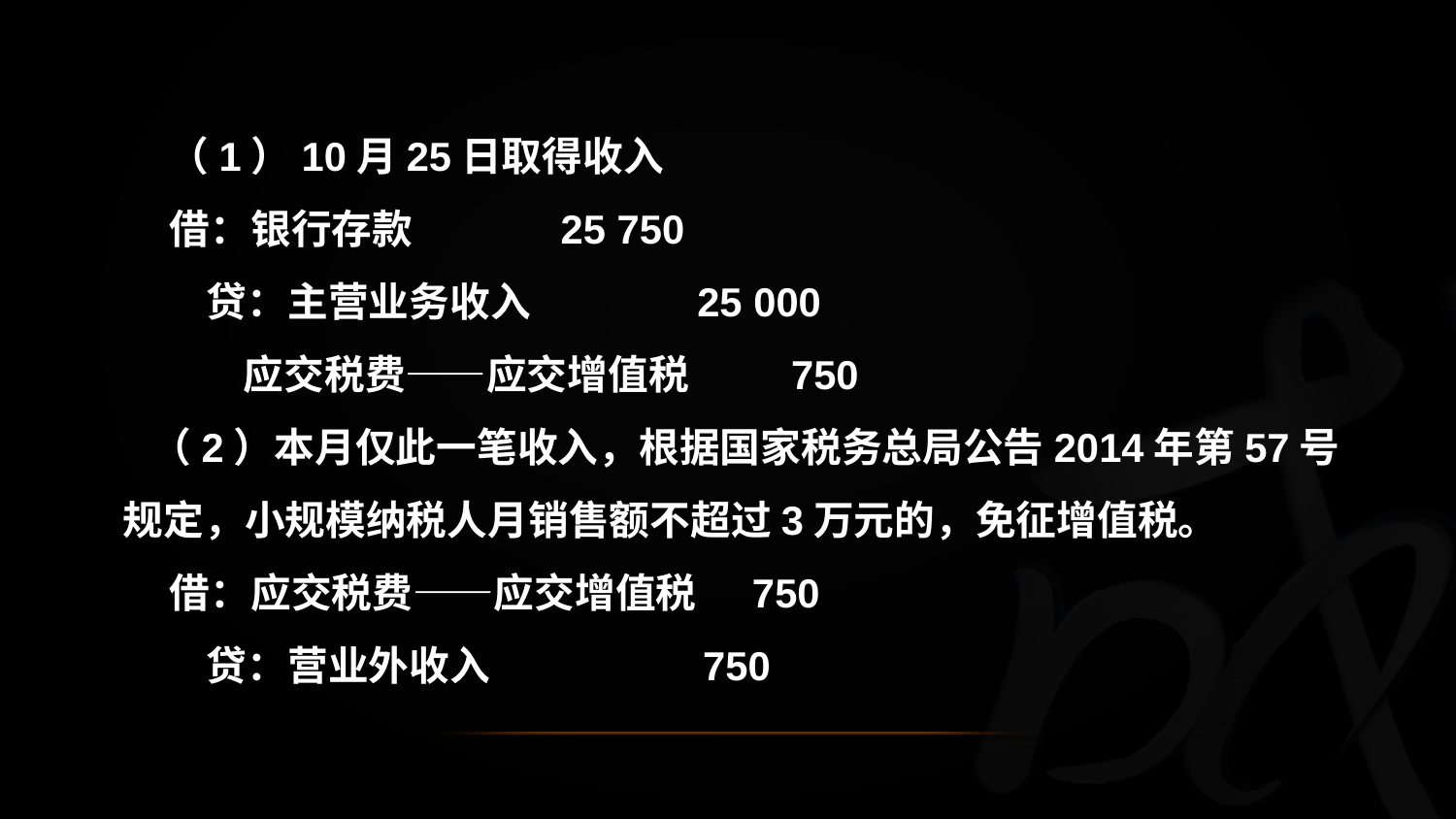

（1）10月25日取得收入
    借：银行存款               25 750
        贷：主营业务收入                 25 000
            应交税费——应交增值税          750
  （2）本月仅此一笔收入，根据国家税务总局公告2014年第57号规定，小规模纳税人月销售额不超过3万元的，免征增值税。
    借：应交税费——应交增值税     750
        贷：营业外收入                      750